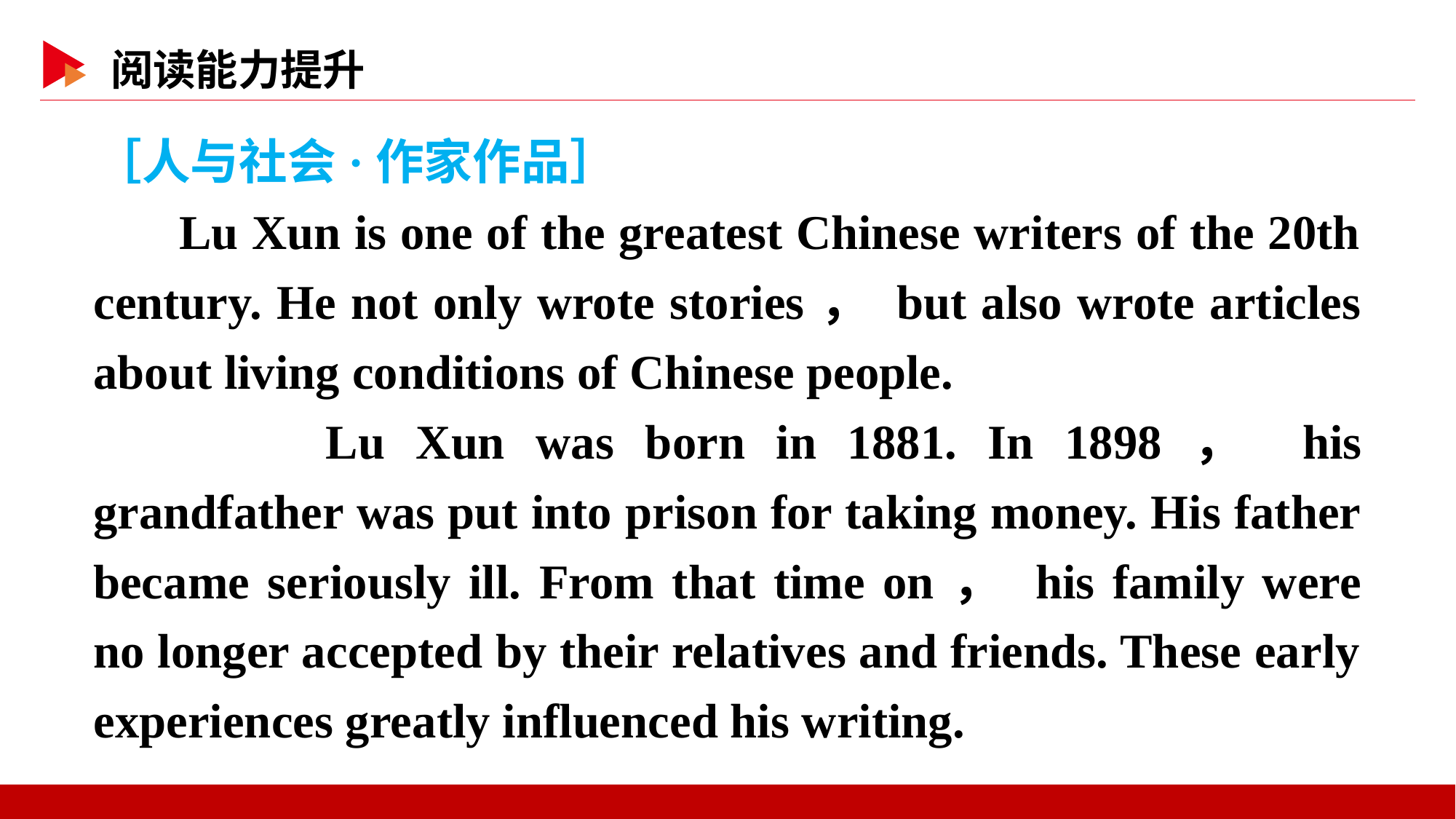

［人与社会·作家作品］
Lu Xun is one of the greatest Chinese writers of the 20th century. He not only wrote stories， but also wrote articles about living conditions of Chinese people.
　　Lu Xun was born in 1881. In 1898， his grandfather was put into prison for taking money. His father became seriously ill. From that time on， his family were no longer accepted by their relatives and friends. These early experiences greatly influenced his writing.